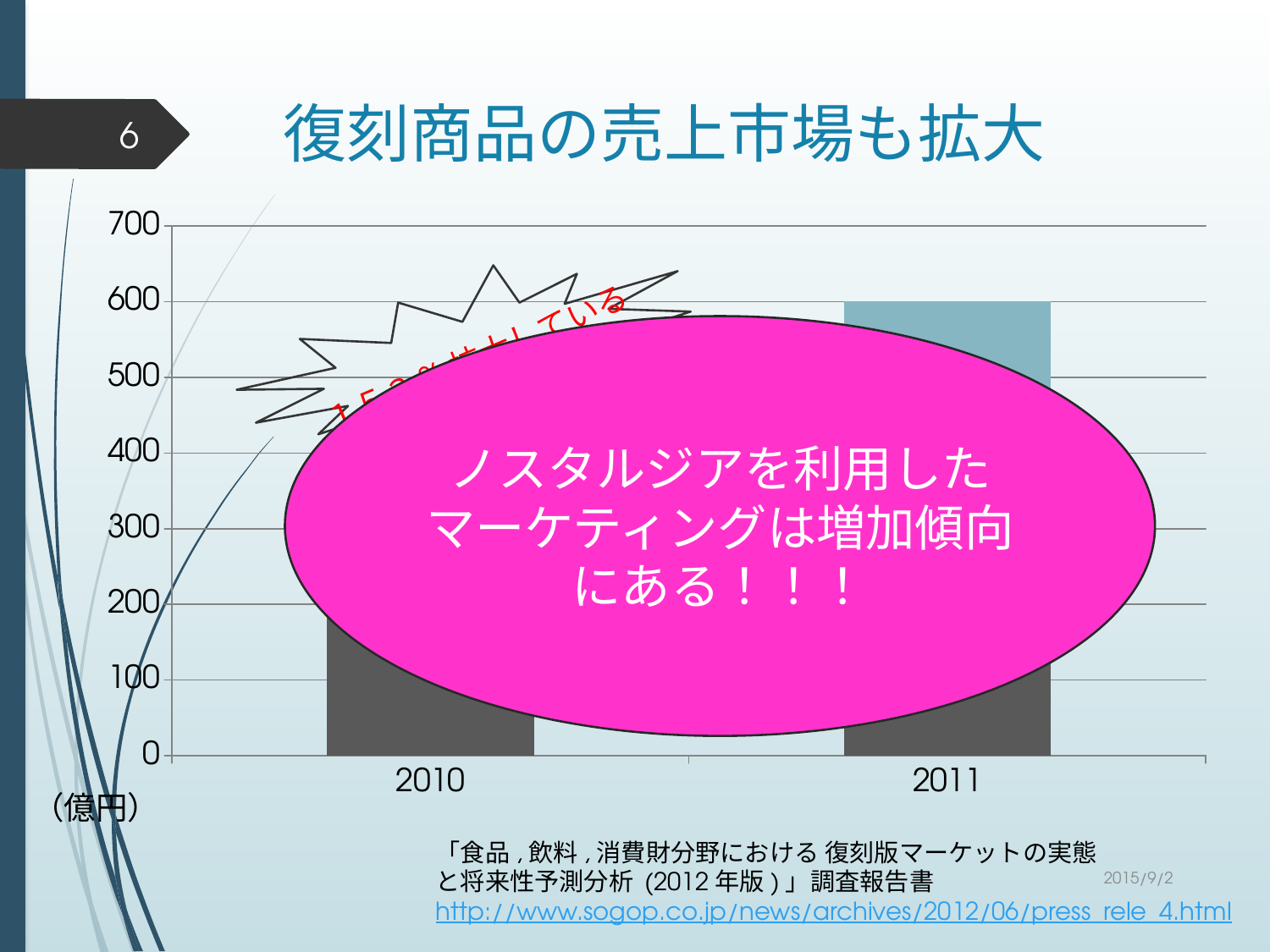

# 復刻商品の売上市場も拡大
6

### Chart

| Category | 列1 | 列2 |
|---|---|---|
| 2010 | 393.0 | None |
| 2011 | 393.0 | 208.0 |
ノスタルジアを利用したマーケティングは増加傾向にある！！！

１５３%拡大している
（億円）
「食品,飲料,消費財分野における 復刻版マーケットの実態
と将来性予測分析 (2012年版)」調査報告書
http://www.sogop.co.jp/news/archives/2012/06/press_rele_4.html

2015/9/2